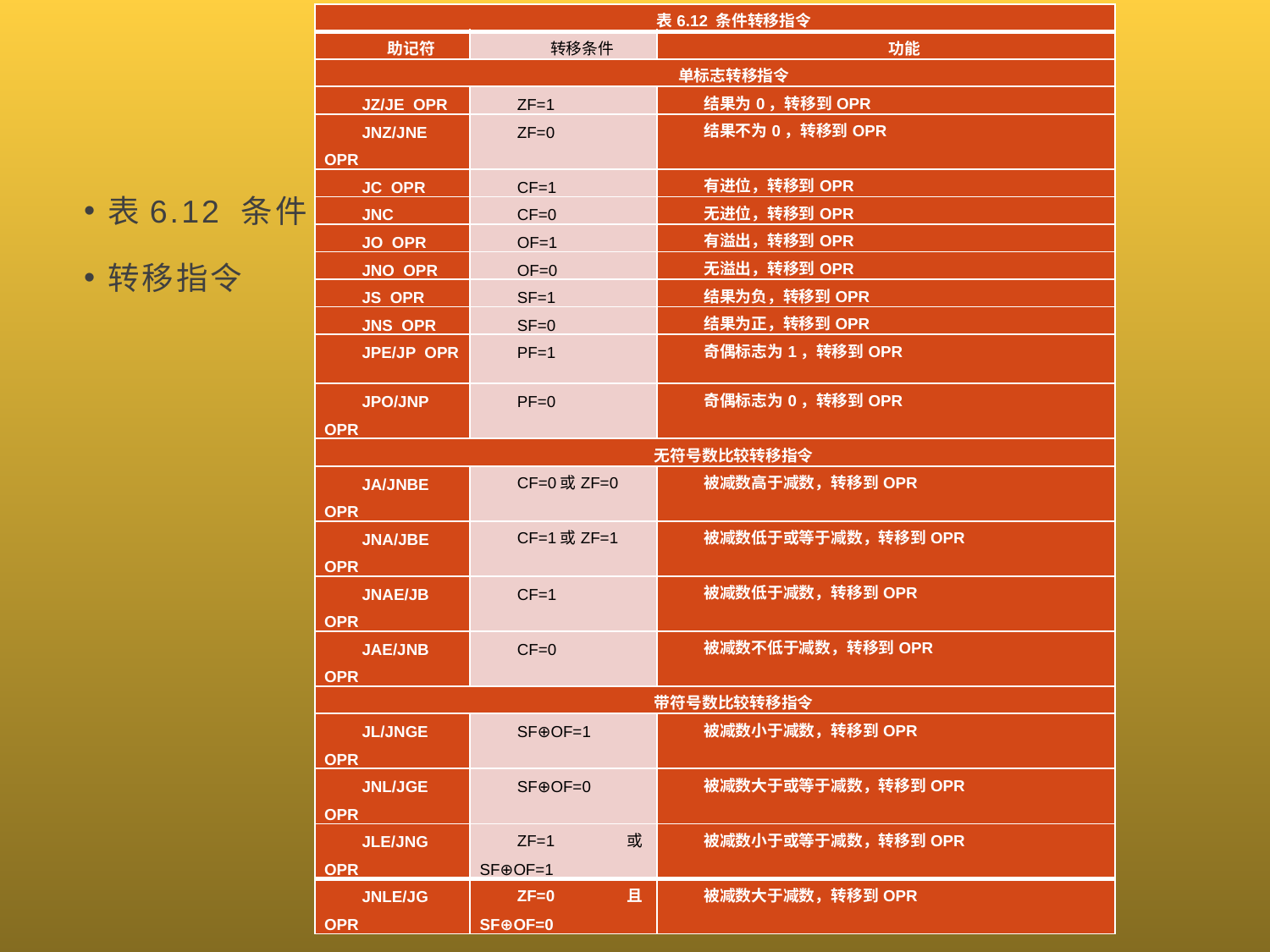

| 表6.12 条件转移指令 |  |  |
| --- | --- | --- |
| 助记符 | 转移条件 | 功能 |
| 单标志转移指令 |  |  |
| JZ/JE OPR | ZF=1 | 结果为0，转移到OPR |
| JNZ/JNE OPR | ZF=0 | 结果不为0，转移到OPR |
| JC OPR | CF=1 | 有进位，转移到OPR |
| JNC | CF=0 | 无进位，转移到OPR |
| JO OPR | OF=1 | 有溢出，转移到OPR |
| JNO OPR | OF=0 | 无溢出，转移到OPR |
| JS OPR | SF=1 | 结果为负，转移到OPR |
| JNS OPR | SF=0 | 结果为正，转移到OPR |
| JPE/JP OPR | PF=1 | 奇偶标志为1，转移到OPR |
| JPO/JNP OPR | PF=0 | 奇偶标志为0，转移到OPR |
| 无符号数比较转移指令 |  |  |
| JA/JNBE OPR | CF=0或ZF=0 | 被减数高于减数，转移到OPR |
| JNA/JBE OPR | CF=1或ZF=1 | 被减数低于或等于减数，转移到OPR |
| JNAE/JB OPR | CF=1 | 被减数低于减数，转移到OPR |
| JAE/JNB OPR | CF=0 | 被减数不低于减数，转移到OPR |
| 带符号数比较转移指令 |  |  |
| JL/JNGE OPR | SF⊕OF=1 | 被减数小于减数，转移到OPR |
| JNL/JGE OPR | SF⊕OF=0 | 被减数大于或等于减数，转移到OPR |
| JLE/JNG OPR | ZF=1或SF⊕OF=1 | 被减数小于或等于减数，转移到OPR |
| JNLE/JG OPR | ZF=0且SF⊕OF=0 | 被减数大于减数，转移到OPR |
# 6.4 指令系统举例
表6.12 条件
转移指令